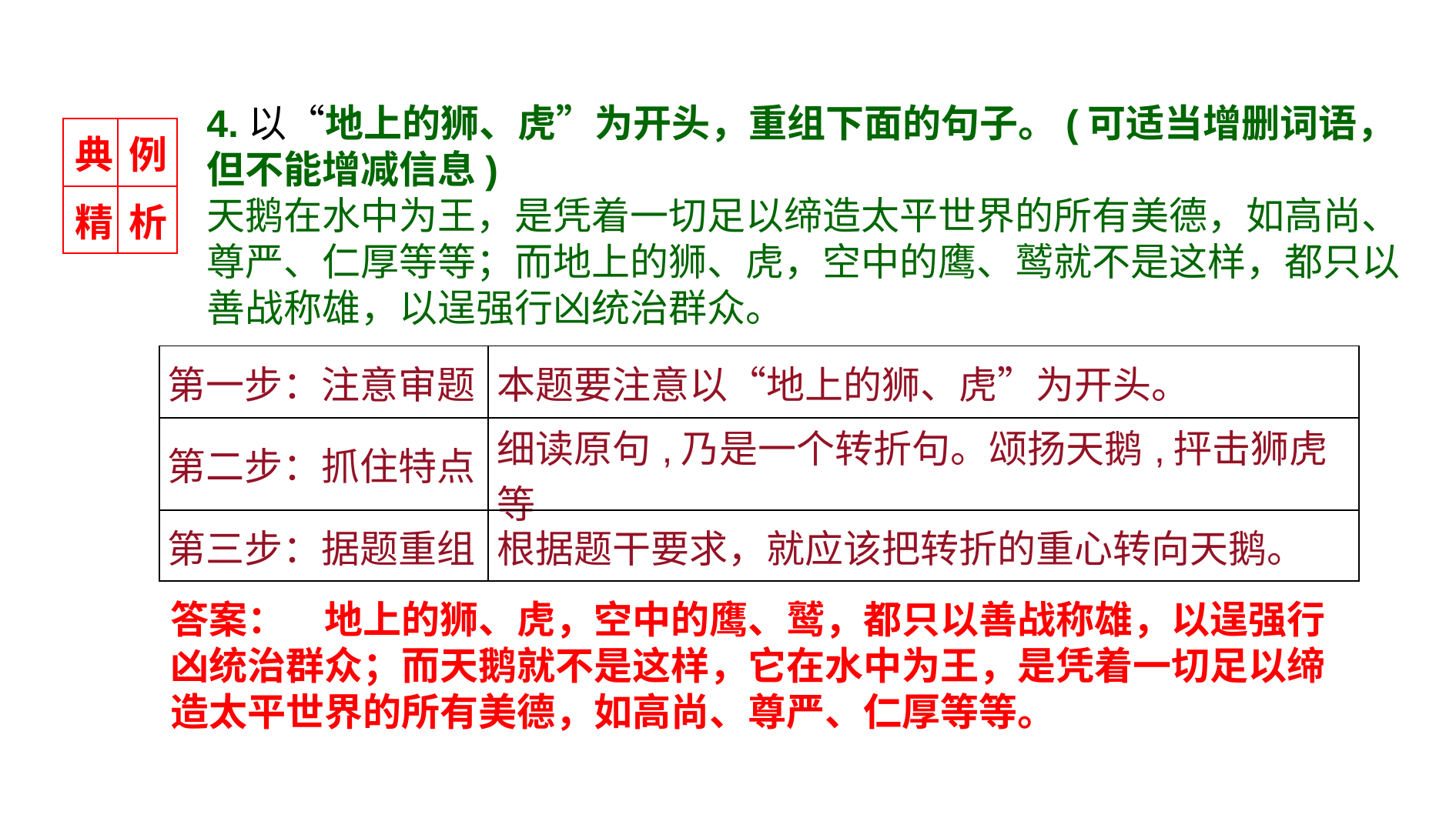

4.以“地上的狮、虎”为开头，重组下面的句子。(可适当增删词语，但不能增减信息)
天鹅在水中为王，是凭着一切足以缔造太平世界的所有美德，如高尚、尊严、仁厚等等；而地上的狮、虎，空中的鹰、鹫就不是这样，都只以善战称雄，以逞强行凶统治群众。
| 典 | 例 |
| --- | --- |
| 精 | 析 |
| 第一步：注意审题 | 本题要注意以“地上的狮、虎”为开头。 |
| --- | --- |
| 第二步：抓住特点 | 细读原句,乃是一个转折句。颂扬天鹅,抨击狮虎等 |
| 第三步：据题重组 | 根据题干要求，就应该把转折的重心转向天鹅。 |
答案：　地上的狮、虎，空中的鹰、鹫，都只以善战称雄，以逞强行凶统治群众；而天鹅就不是这样，它在水中为王，是凭着一切足以缔造太平世界的所有美德，如高尚、尊严、仁厚等等。